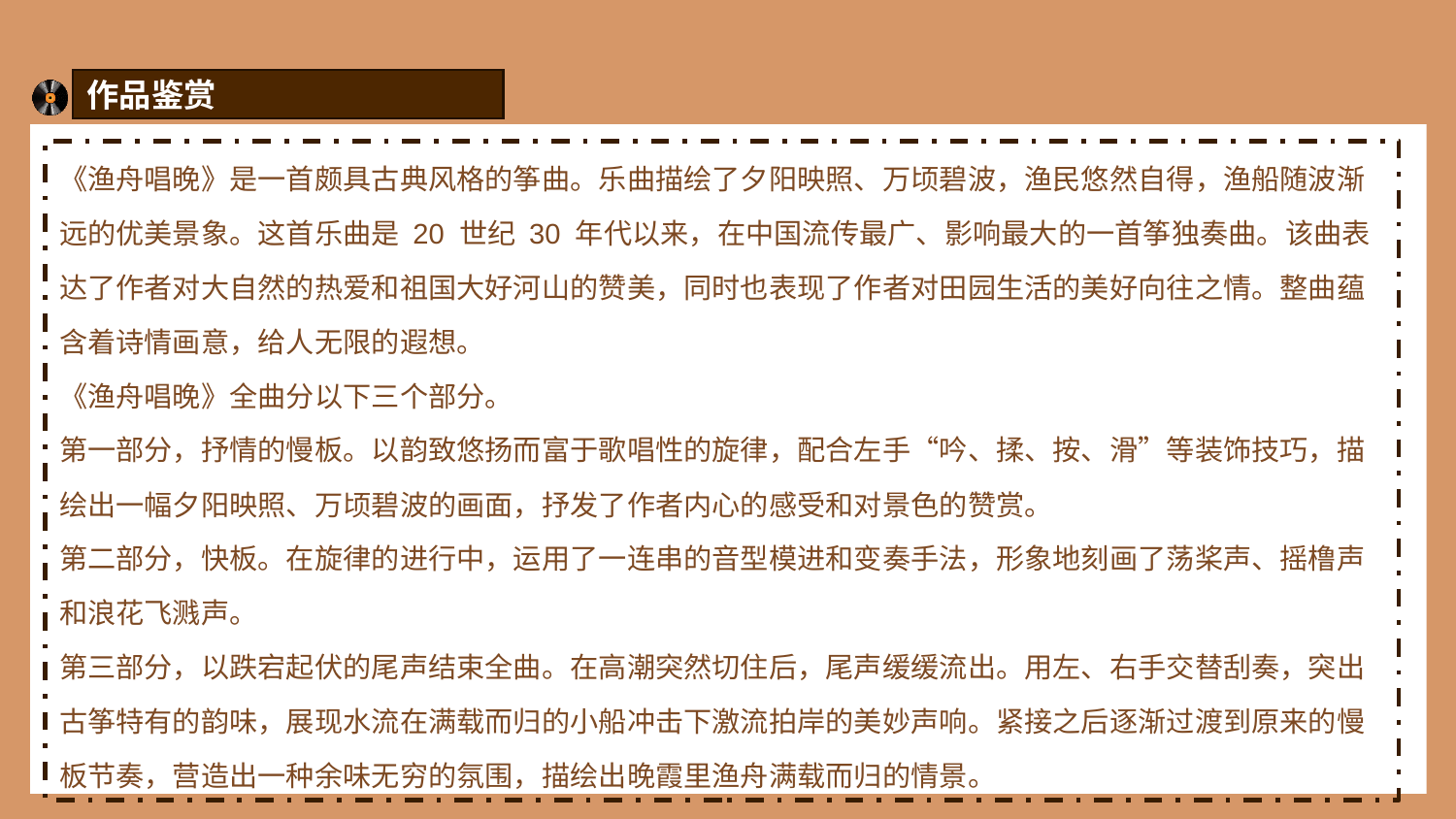

作品鉴赏
《渔舟唱晚》是一首颇具古典风格的筝曲。乐曲描绘了夕阳映照、万顷碧波，渔民悠然自得，渔船随波渐远的优美景象。这首乐曲是 20 世纪 30 年代以来，在中国流传最广、影响最大的一首筝独奏曲。该曲表达了作者对大自然的热爱和祖国大好河山的赞美，同时也表现了作者对田园生活的美好向往之情。整曲蕴含着诗情画意，给人无限的遐想。
《渔舟唱晚》全曲分以下三个部分。
第一部分，抒情的慢板。以韵致悠扬而富于歌唱性的旋律，配合左手“吟、揉、按、滑”等装饰技巧，描绘出一幅夕阳映照、万顷碧波的画面，抒发了作者内心的感受和对景色的赞赏。
第二部分，快板。在旋律的进行中，运用了一连串的音型模进和变奏手法，形象地刻画了荡桨声、摇橹声和浪花飞溅声。
第三部分，以跌宕起伏的尾声结束全曲。在高潮突然切住后，尾声缓缓流出。用左、右手交替刮奏，突出古筝特有的韵味，展现水流在满载而归的小船冲击下激流拍岸的美妙声响。紧接之后逐渐过渡到原来的慢板节奏，营造出一种余味无穷的氛围，描绘出晚霞里渔舟满载而归的情景。